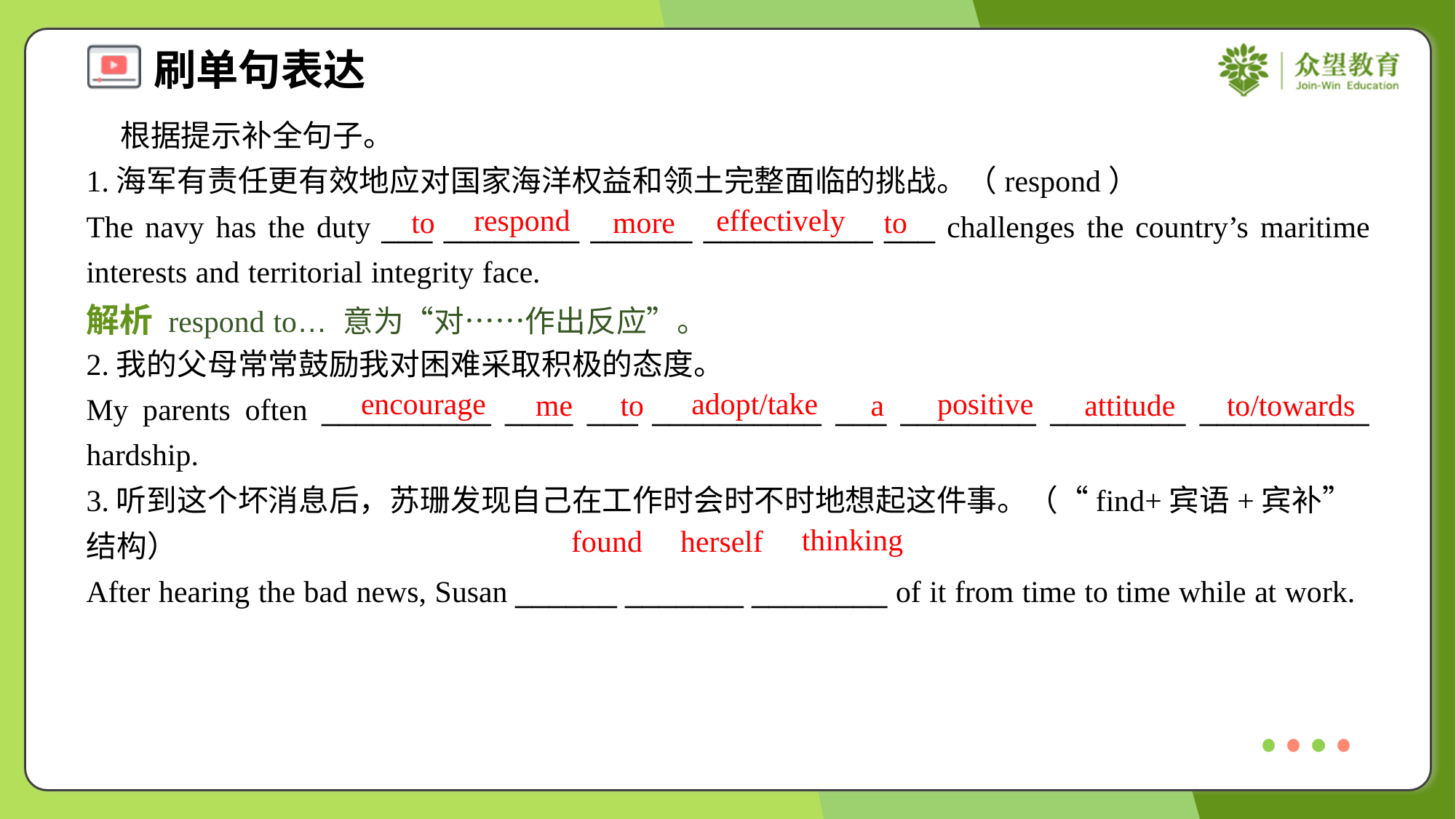

根据提示补全句子。
1.海军有责任更有效地应对国家海洋权益和领土完整面临的挑战。（respond）
The navy has the duty ___ ________ ______ __________ ___ challenges the country’s maritime interests and territorial integrity face.
respond
effectively
to
more
to
解析 respond to… 意为“对……作出反应”。
2.我的父母常常鼓励我对困难采取积极的态度。
My parents often __________ ____ ___ __________ ___ ________ ________ __________ hardship.
encourage
adopt/take
positive
me
to
a
attitude
to/towards
3.听到这个坏消息后，苏珊发现自己在工作时会时不时地想起这件事。（“find+宾语+宾补”结构）
After hearing the bad news, Susan ______ _______ ________ of it from time to time while at work.
thinking
found
herself